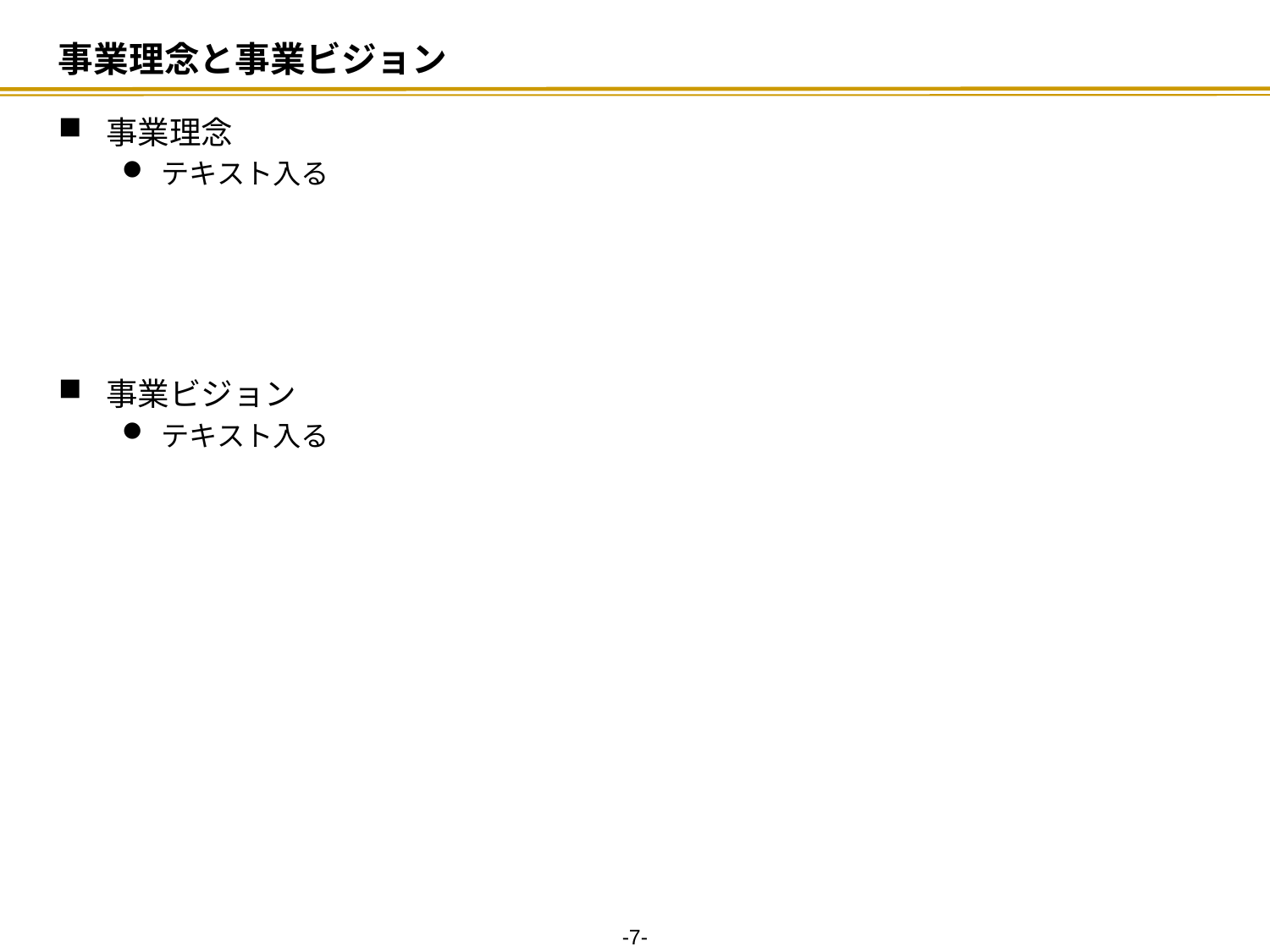

# 事業理念と事業ビジョン
事業理念
テキスト入る

事業ビジョン
テキスト入る

-7-